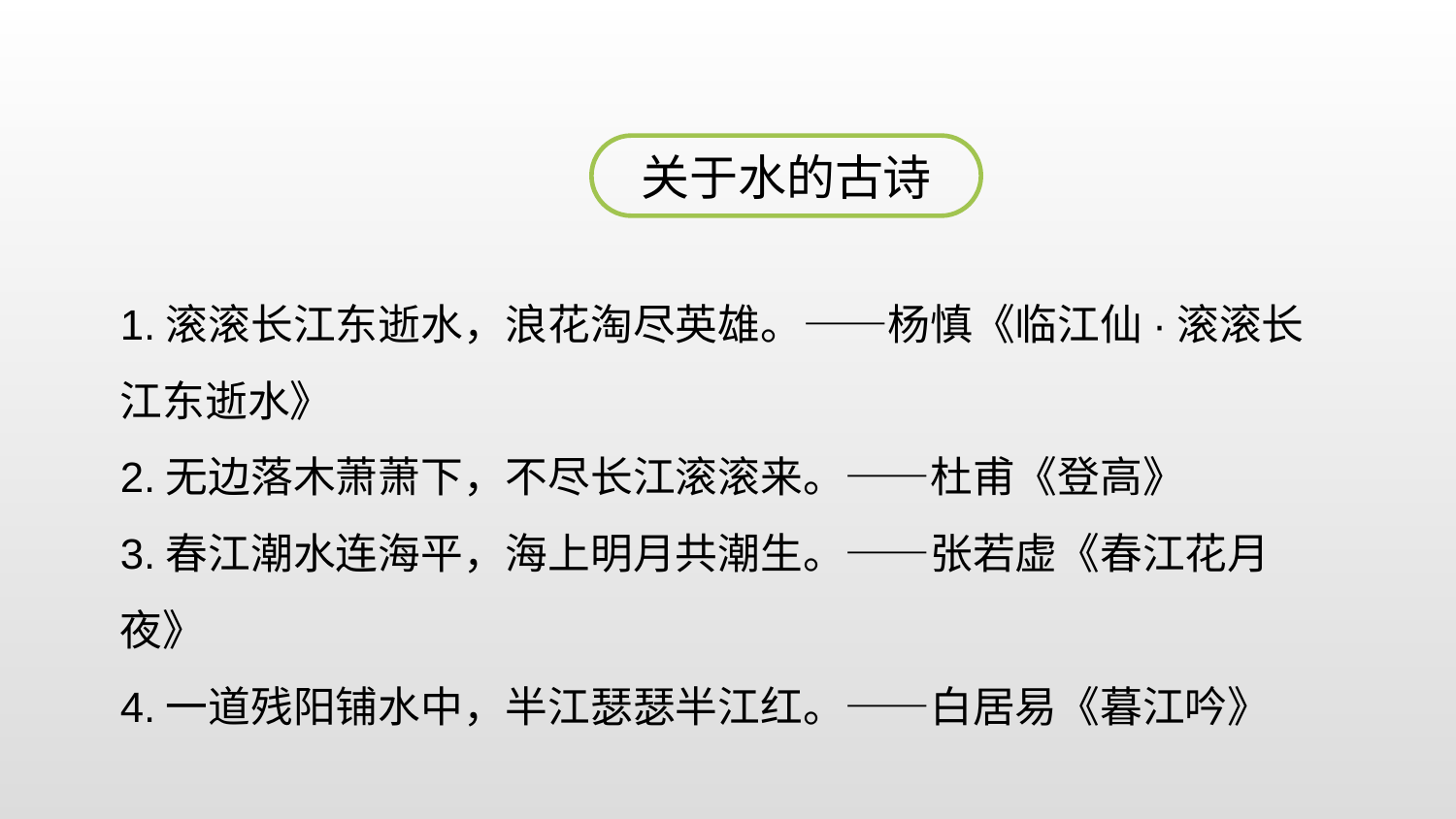

关于水的古诗
1.滚滚长江东逝水，浪花淘尽英雄。——杨慎《临江仙·滚滚长江东逝水》
2.无边落木萧萧下，不尽长江滚滚来。——杜甫《登高》
3.春江潮水连海平，海上明月共潮生。——张若虚《春江花月夜》
4.一道残阳铺水中，半江瑟瑟半江红。——白居易《暮江吟》